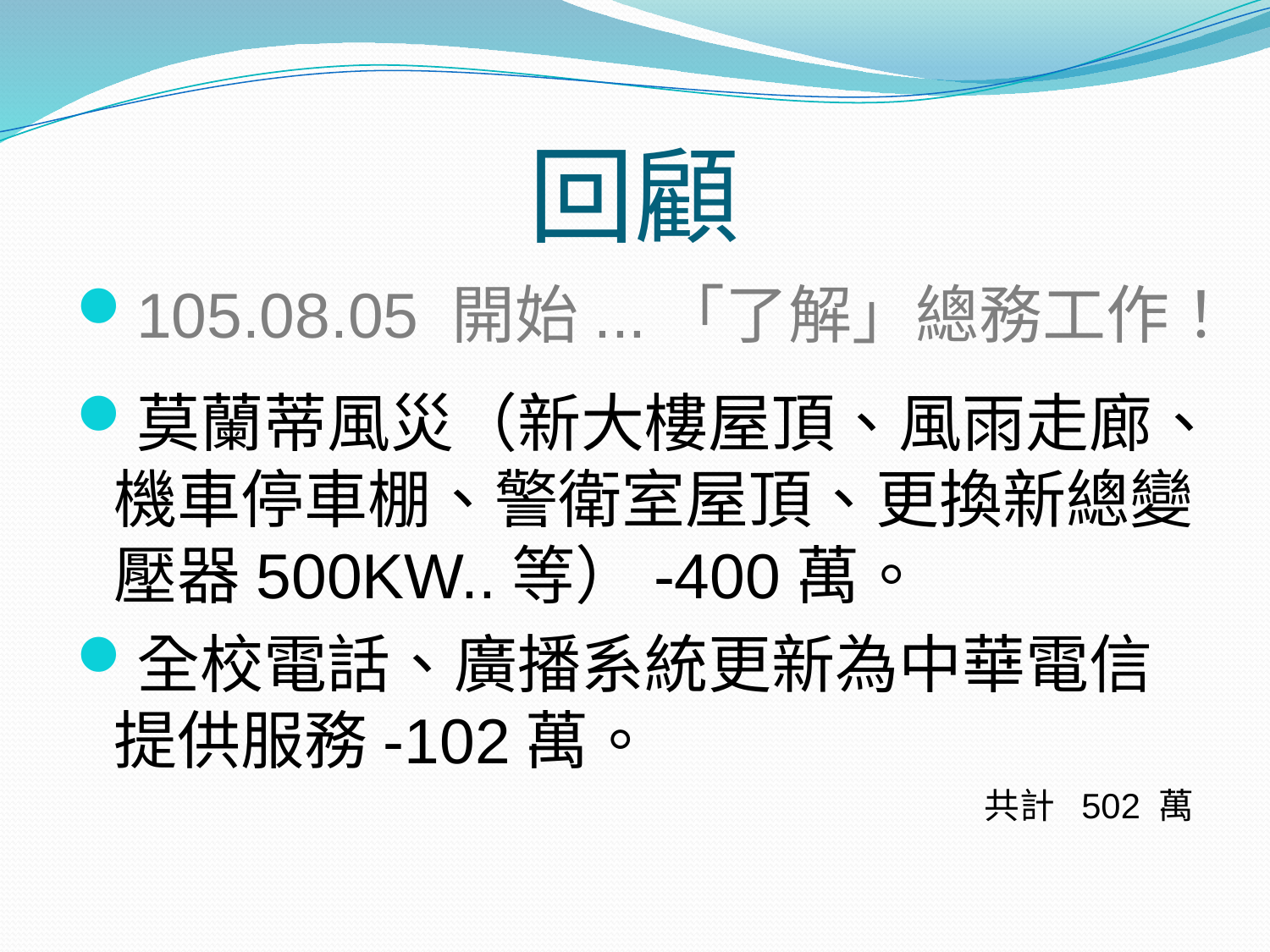

# 回顧
105.08.05 開始...「了解」總務工作！
莫蘭蒂風災（新大樓屋頂、風雨走廊、機車停車棚、警衛室屋頂、更換新總變壓器500KW..等）-400萬。
全校電話、廣播系統更新為中華電信提供服務-102萬。
共計 502 萬